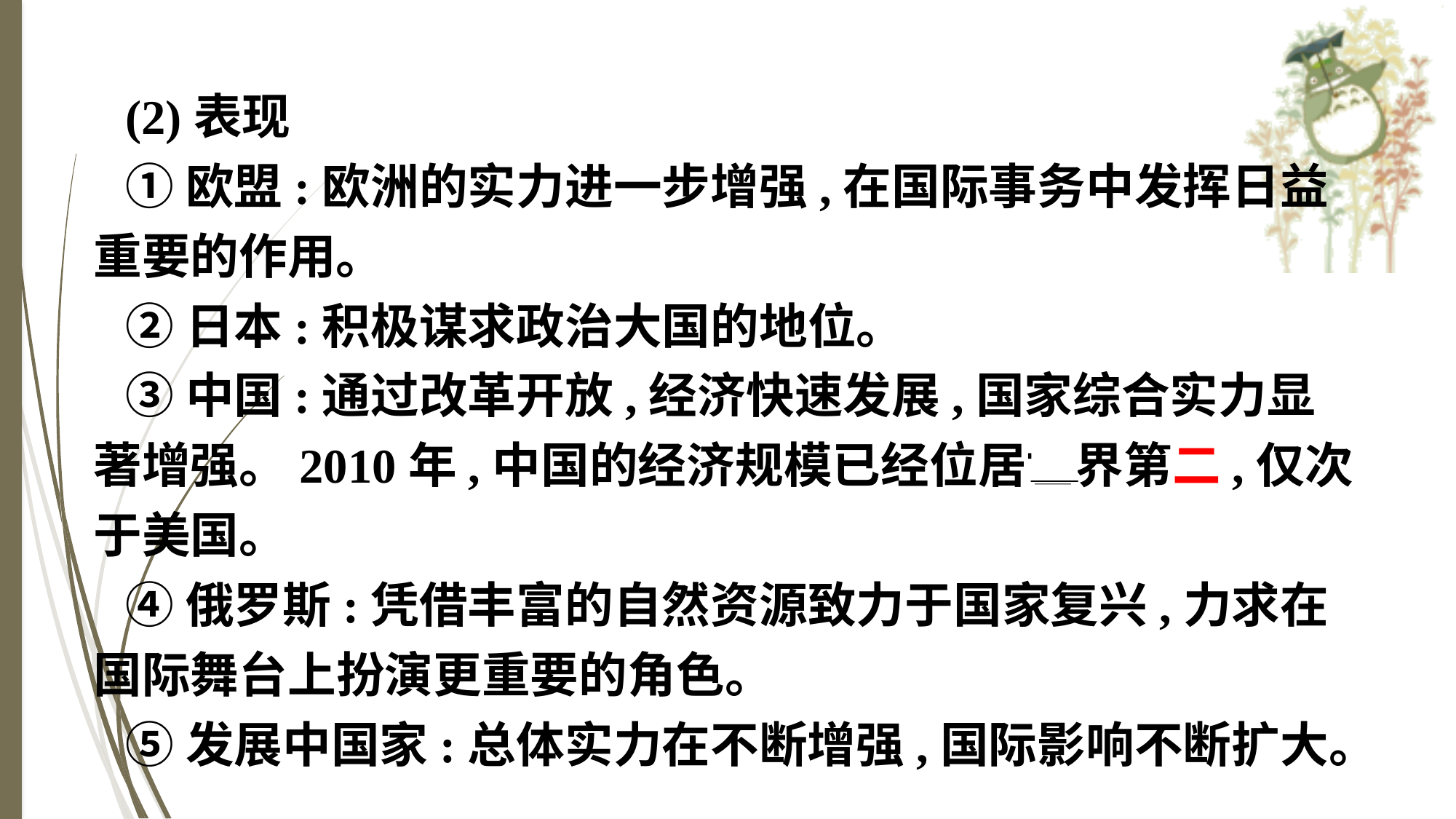

(2)表现
①欧盟:欧洲的实力进一步增强,在国际事务中发挥日益重要的作用。
②日本:积极谋求政治大国的地位。
③中国:通过改革开放,经济快速发展,国家综合实力显著增强。2010年,中国的经济规模已经位居世界第二,仅次于美国。
④俄罗斯:凭借丰富的自然资源致力于国家复兴,力求在国际舞台上扮演更重要的角色。
⑤发展中国家:总体实力在不断增强,国际影响不断扩大。